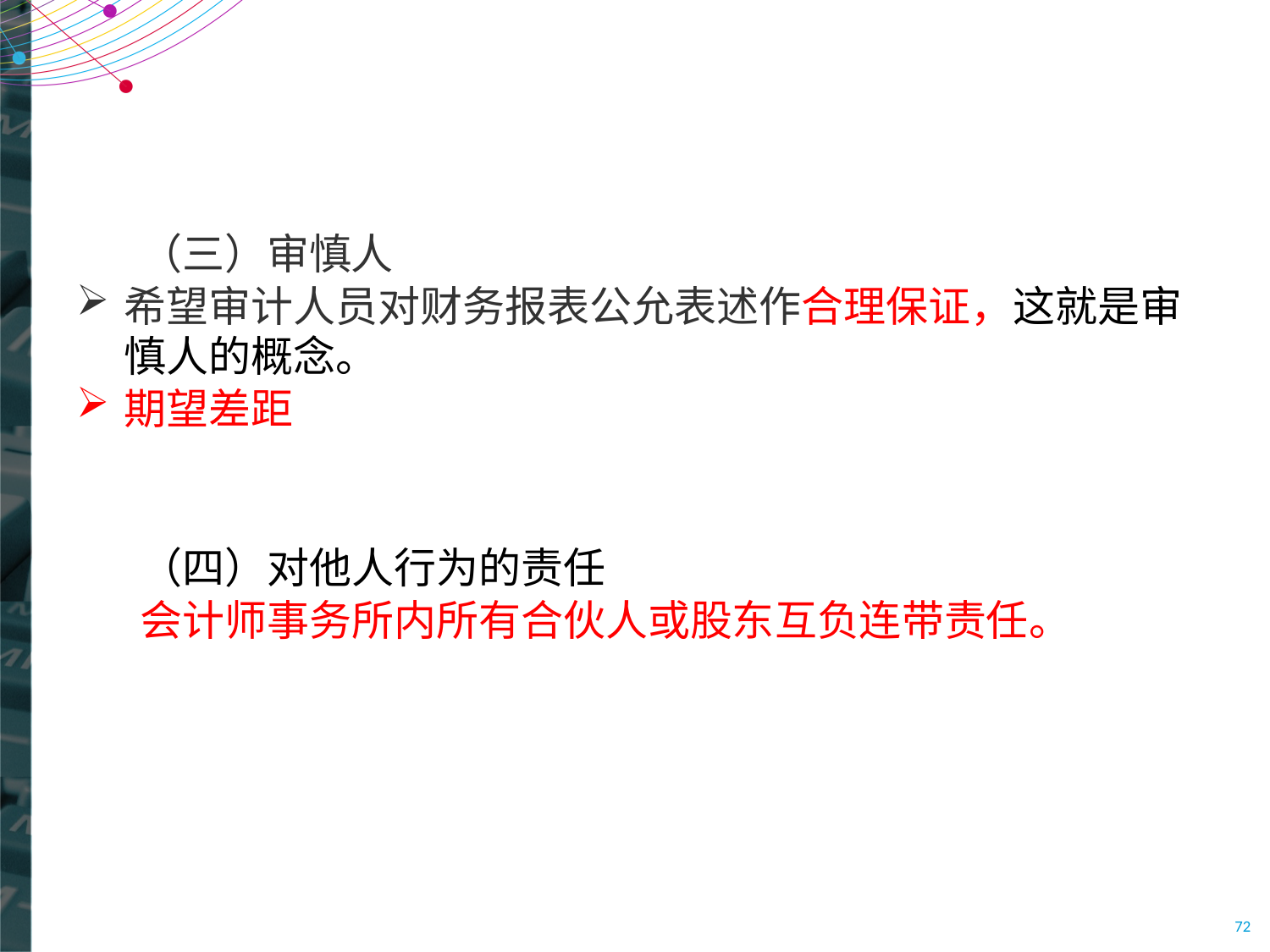

（三）审慎人
希望审计人员对财务报表公允表述作合理保证，这就是审慎人的概念。
期望差距

（四）对他人行为的责任
会计师事务所内所有合伙人或股东互负连带责任。